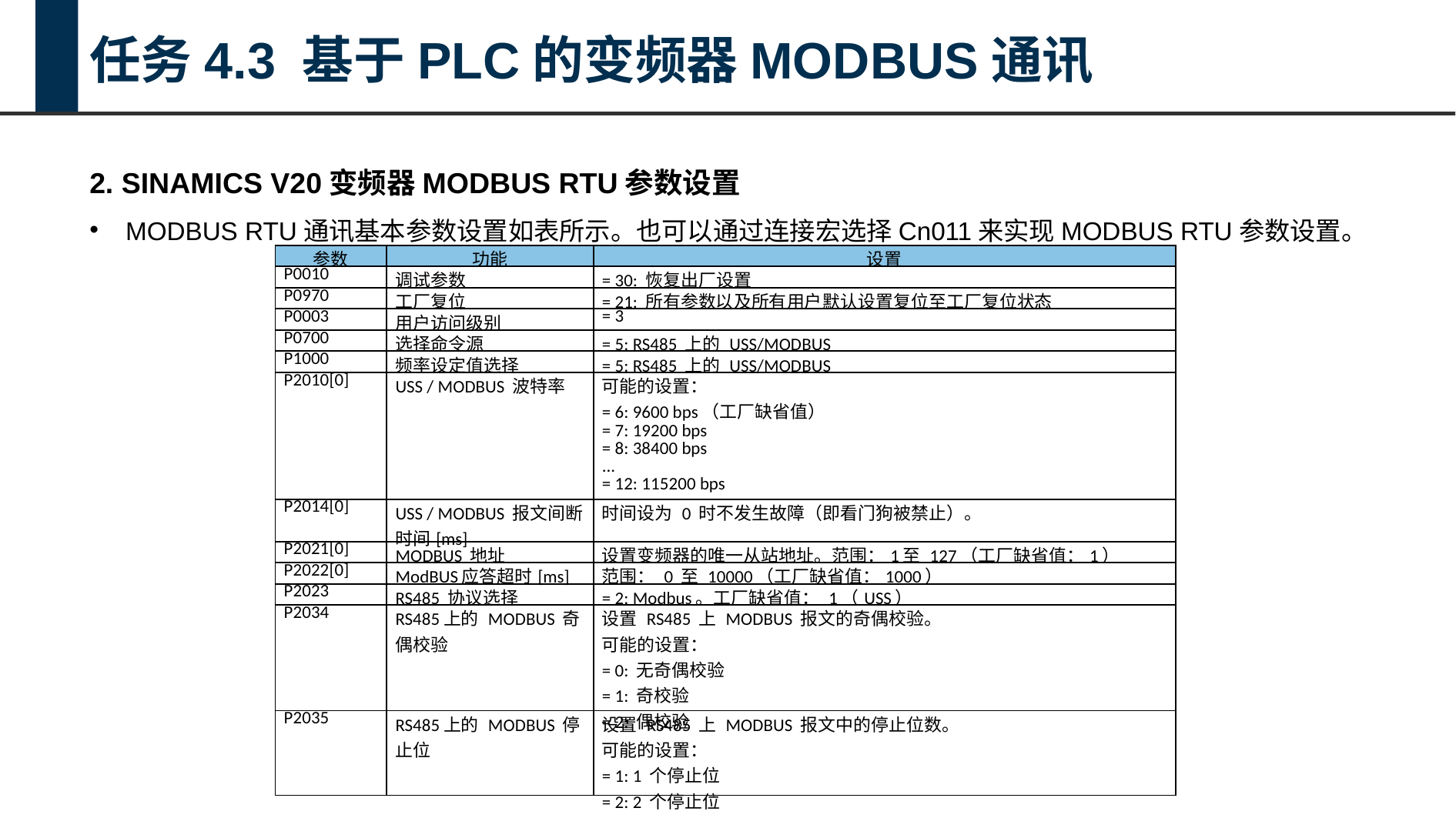

任务4.3 基于PLC的变频器MODBUS通讯
2. SINAMICS V20变频器MODBUS RTU参数设置
MODBUS RTU通讯基本参数设置如表所示。也可以通过连接宏选择Cn011来实现MODBUS RTU参数设置。
| 参数 | 功能 | 设置 |
| --- | --- | --- |
| P0010 | 调试参数 | = 30: 恢复出厂设置 |
| P0970 | 工厂复位 | = 21: 所有参数以及所有用户默认设置复位至工厂复位状态 |
| P0003 | 用户访问级别 | = 3 |
| P0700 | 选择命令源 | = 5: RS485 上的 USS/MODBUS |
| P1000 | 频率设定值选择 | = 5: RS485 上的 USS/MODBUS |
| P2010[0] | USS / MODBUS 波特率 | 可能的设置： = 6: 9600 bps（工厂缺省值） = 7: 19200 bps = 8: 38400 bps ... = 12: 115200 bps |
| P2014[0] | USS / MODBUS 报文间断时间[ms] | 时间设为 0 时不发生故障（即看门狗被禁止）。 |
| P2021[0] | MODBUS 地址 | 设置变频器的唯一从站地址。范围：1至 127（工厂缺省值：1） |
| P2022[0] | ModBUS应答超时[ms] | 范围： 0 至 10000（工厂缺省值：1000） |
| P2023 | RS485 协议选择 | = 2: Modbus。工厂缺省值： 1（USS） |
| P2034 | RS485上的 MODBUS 奇偶校验 | 设置 RS485 上 MODBUS 报文的奇偶校验。 可能的设置： = 0: 无奇偶校验 = 1: 奇校验 = 2: 偶校验 |
| P2035 | RS485上的 MODBUS 停止位 | 设置 RS485 上 MODBUS 报文中的停止位数。 可能的设置： = 1: 1 个停止位 = 2: 2 个停止位 |